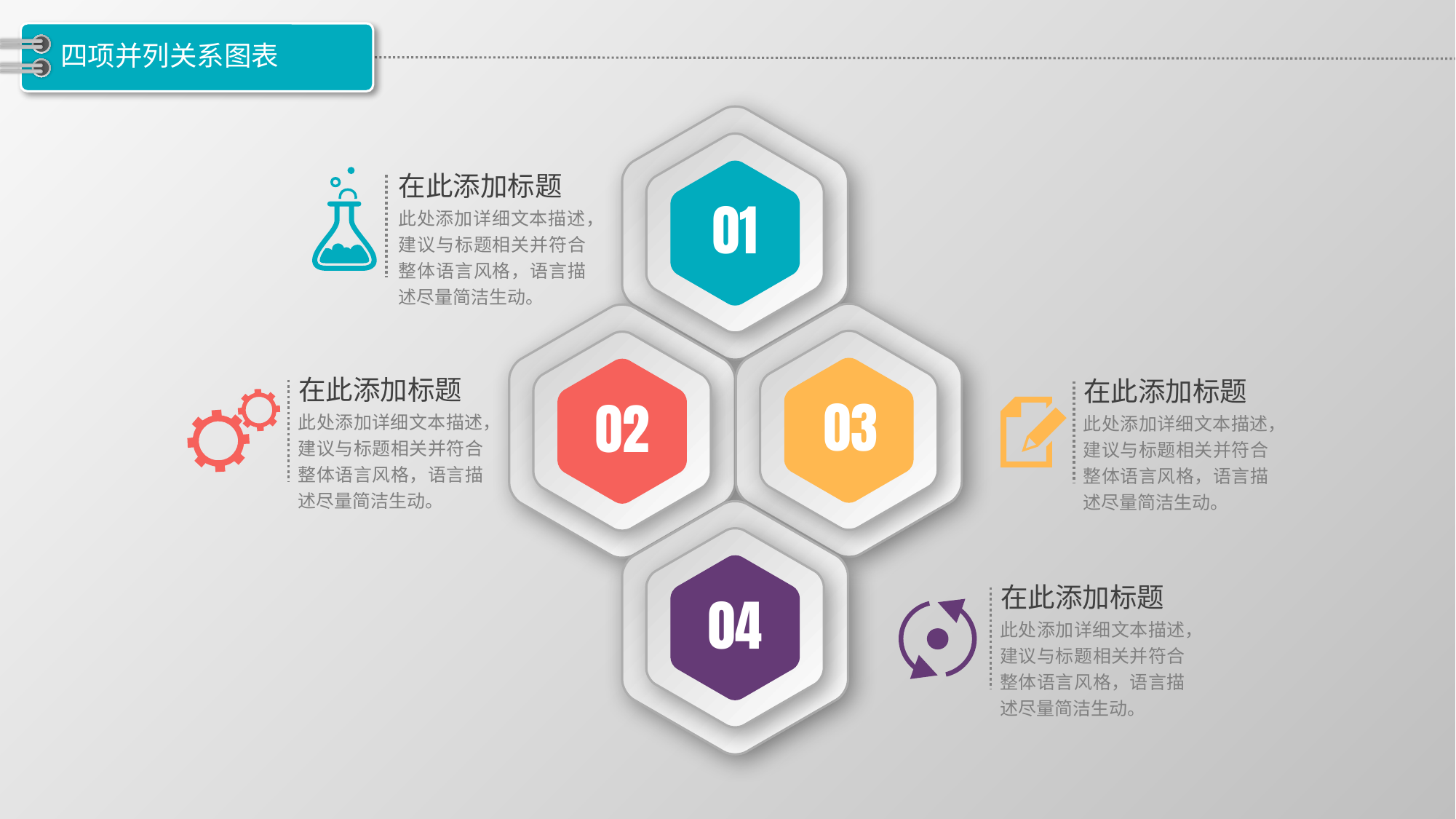

# 四项并列关系图表

01
在此添加标题

此处添加详细文本描述，建议与标题相关并符合整体语言风格，语言描述尽量简洁生动。

03

02
在此添加标题
在此添加标题

此处添加详细文本描述，建议与标题相关并符合整体语言风格，语言描述尽量简洁生动。
此处添加详细文本描述，建议与标题相关并符合整体语言风格，语言描述尽量简洁生动。

04
在此添加标题

此处添加详细文本描述，建议与标题相关并符合整体语言风格，语言描述尽量简洁生动。